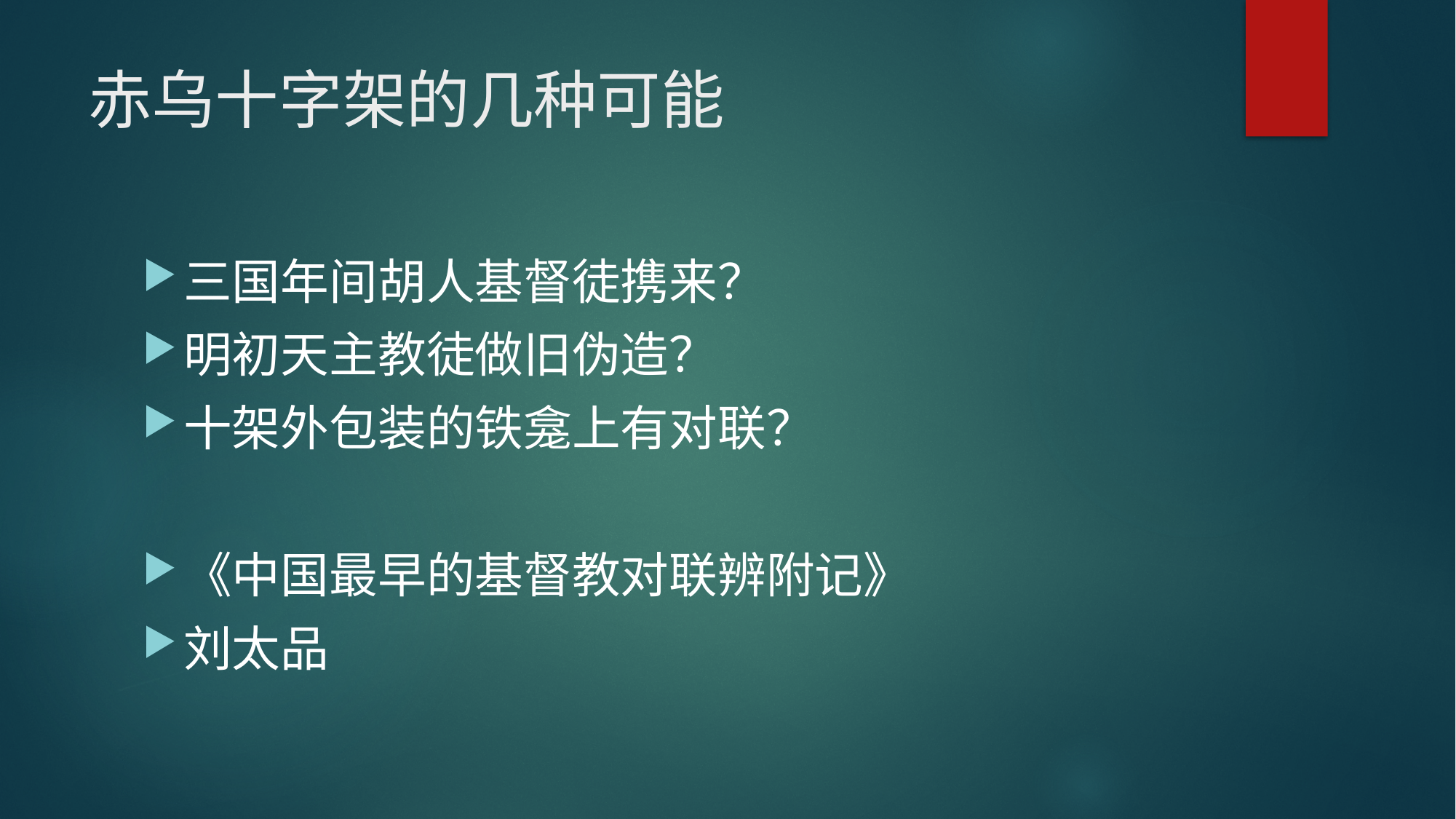

# 赤乌十字架的几种可能
三国年间胡人基督徒携来？
明初天主教徒做旧伪造？
十架外包装的铁龛上有对联？

《中国最早的基督教对联辨附记》
刘太品